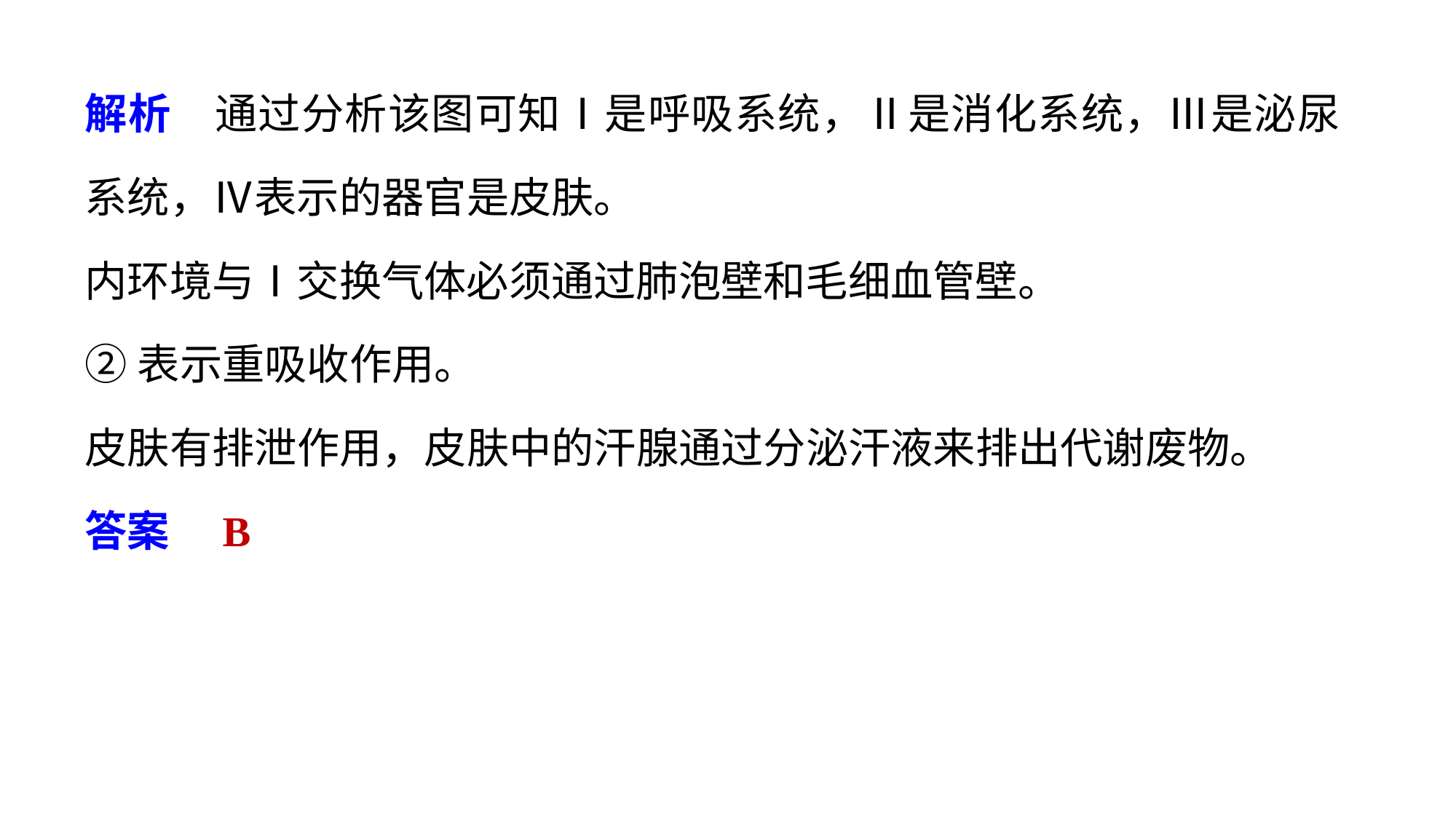

解析　通过分析该图可知Ⅰ是呼吸系统，Ⅱ是消化系统，Ⅲ是泌尿系统，Ⅳ表示的器官是皮肤。
内环境与Ⅰ交换气体必须通过肺泡壁和毛细血管壁。
②表示重吸收作用。
皮肤有排泄作用，皮肤中的汗腺通过分泌汗液来排出代谢废物。
答案　B